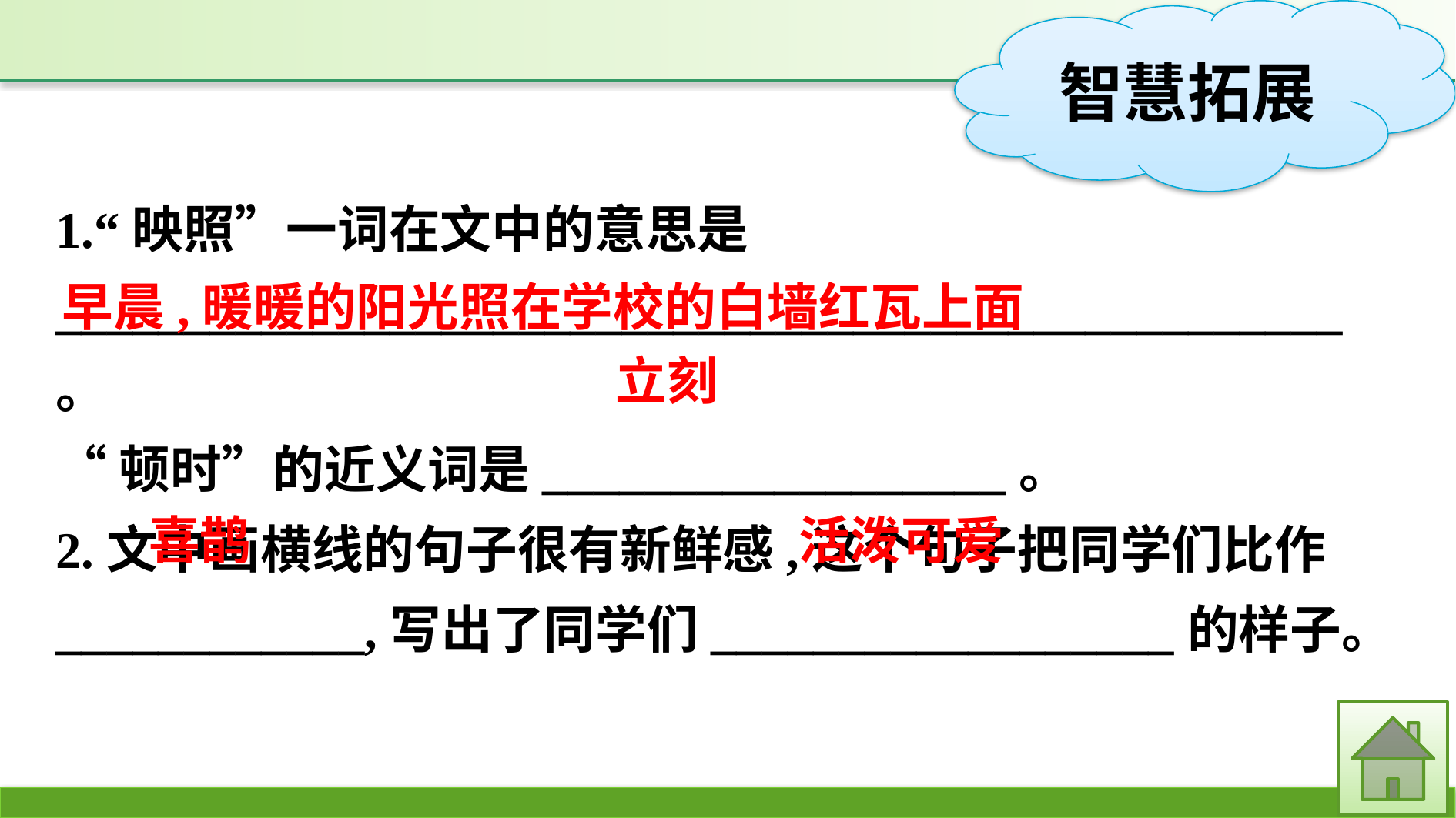

1.“映照”一词在文中的意思是
__________________________________________________。
“顿时”的近义词是__________________。
2.文中画横线的句子很有新鲜感,这个句子把同学们比作____________,写出了同学们__________________的样子。
早晨,暖暖的阳光照在学校的白墙红瓦上面
立刻
喜鹊
活泼可爱